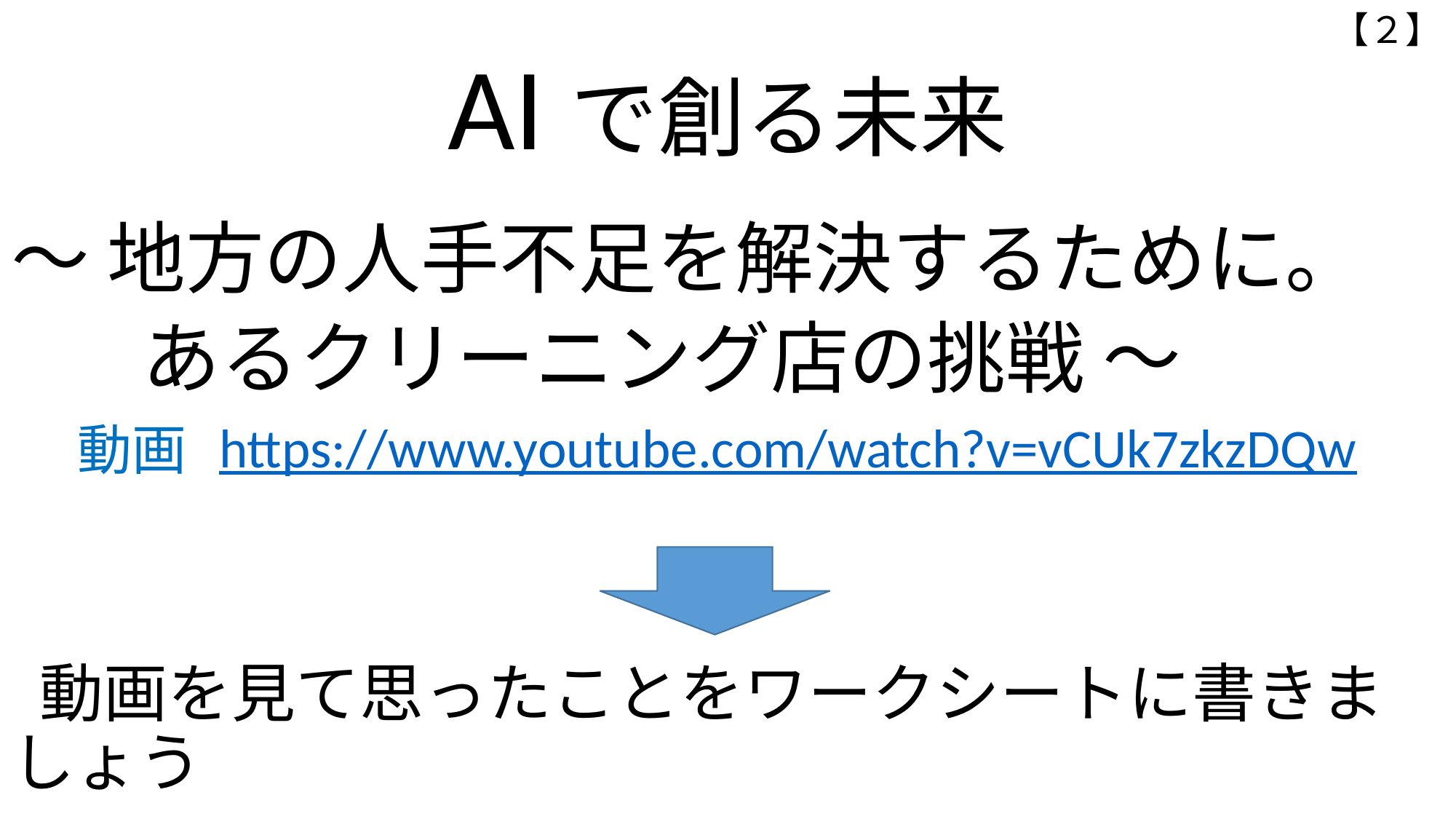

【２】
AIで創る未来

～ 地方の人手不足を解決するために。
　   あるクリーニング店の挑戦 ～

 動画を見て思ったことをワークシートに書きましょう
https://www.youtube.com/watch?v=vCUk7zkzDQw
動画